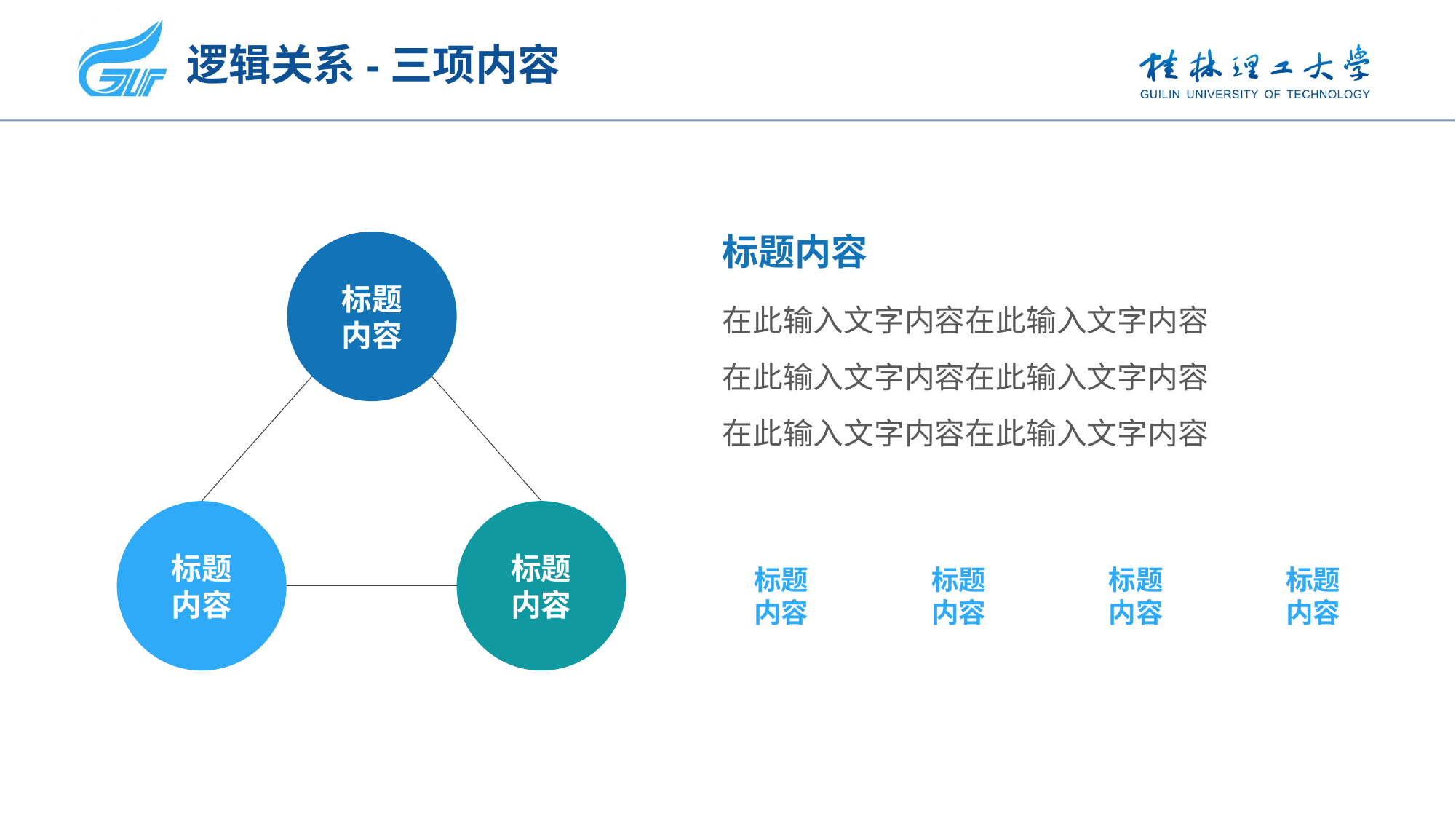

# 逻辑关系-三项内容
标题内容
标题
内容
在此输入文字内容在此输入文字内容
在此输入文字内容在此输入文字内容
在此输入文字内容在此输入文字内容
标题
内容
标题
内容
标题
内容
标题
内容
标题
内容
标题
内容